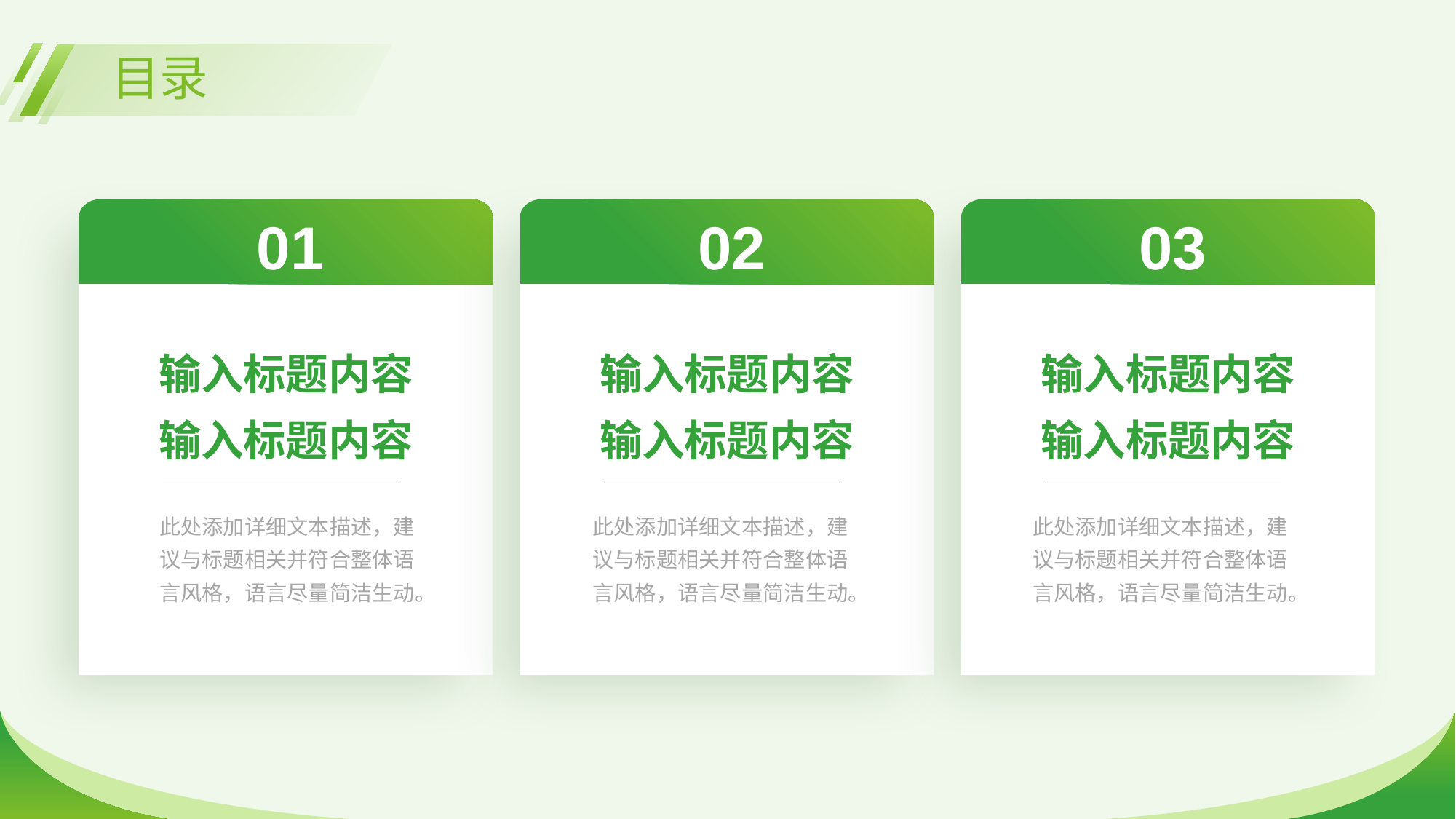

目录

01
输入标题内容
输入标题内容
此处添加详细文本描述，建议与标题相关并符合整体语言风格，语言尽量简洁生动。

02
输入标题内容
输入标题内容
此处添加详细文本描述，建议与标题相关并符合整体语言风格，语言尽量简洁生动。

03
输入标题内容
输入标题内容
此处添加详细文本描述，建议与标题相关并符合整体语言风格，语言尽量简洁生动。